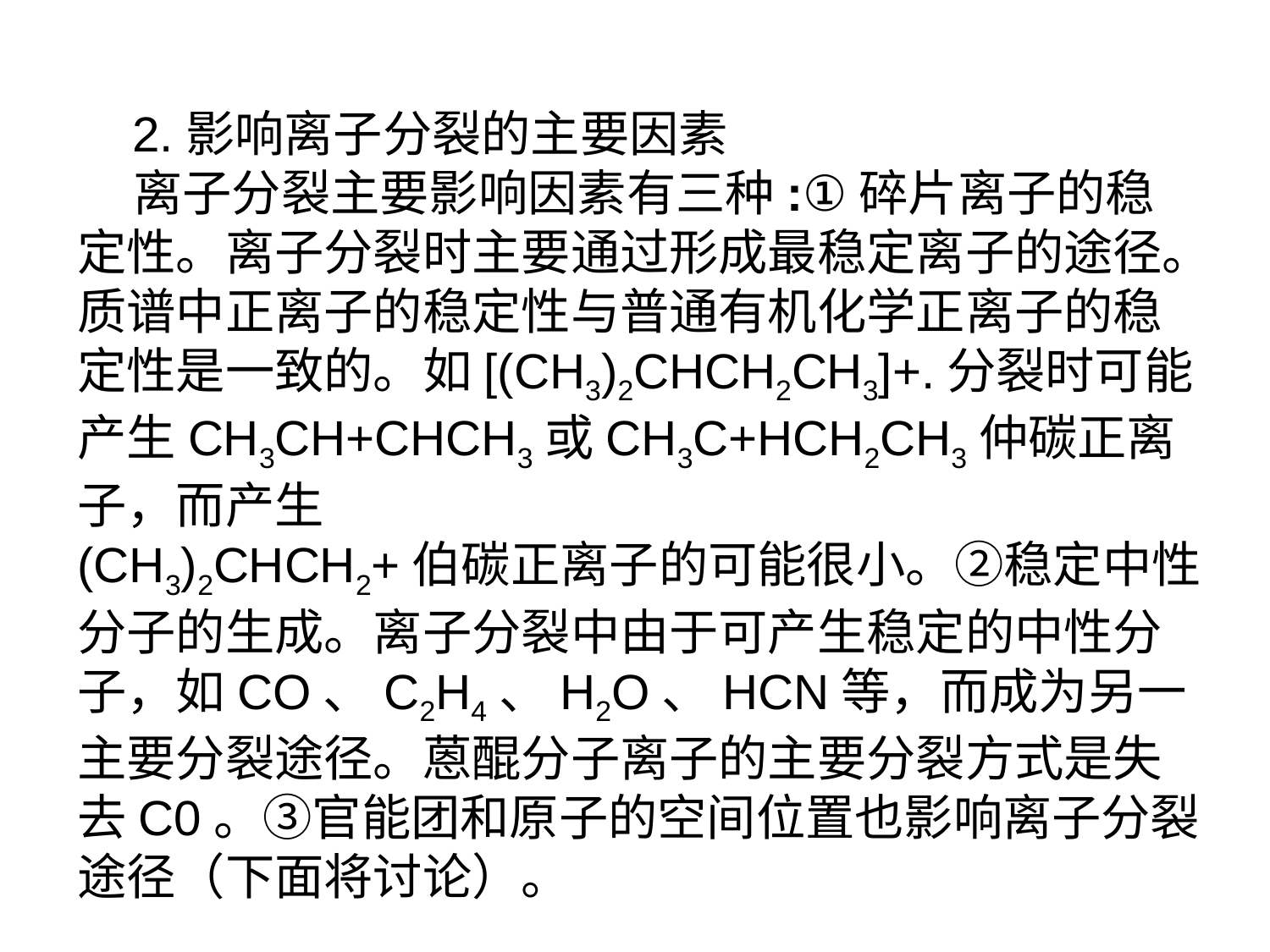

2.影响离子分裂的主要因素
    离子分裂主要影响因素有三种:①碎片离子的稳定性。离子分裂时主要通过形成最稳定离子的途径。质谱中正离子的稳定性与普通有机化学正离子的稳定性是一致的。如[(CH3)2CHCH2CH3]+.分裂时可能产生CH3CH+CHCH3或CH3C+HCH2CH3仲碳正离子，而产生
(CH3)2CHCH2+伯碳正离子的可能很小。②稳定中性分子的生成。离子分裂中由于可产生稳定的中性分子，如CO、C2H4、H2O、HCN等，而成为另一主要分裂途径。蒽醌分子离子的主要分裂方式是失去C0。③官能团和原子的空间位置也影响离子分裂途径（下面将讨论）。